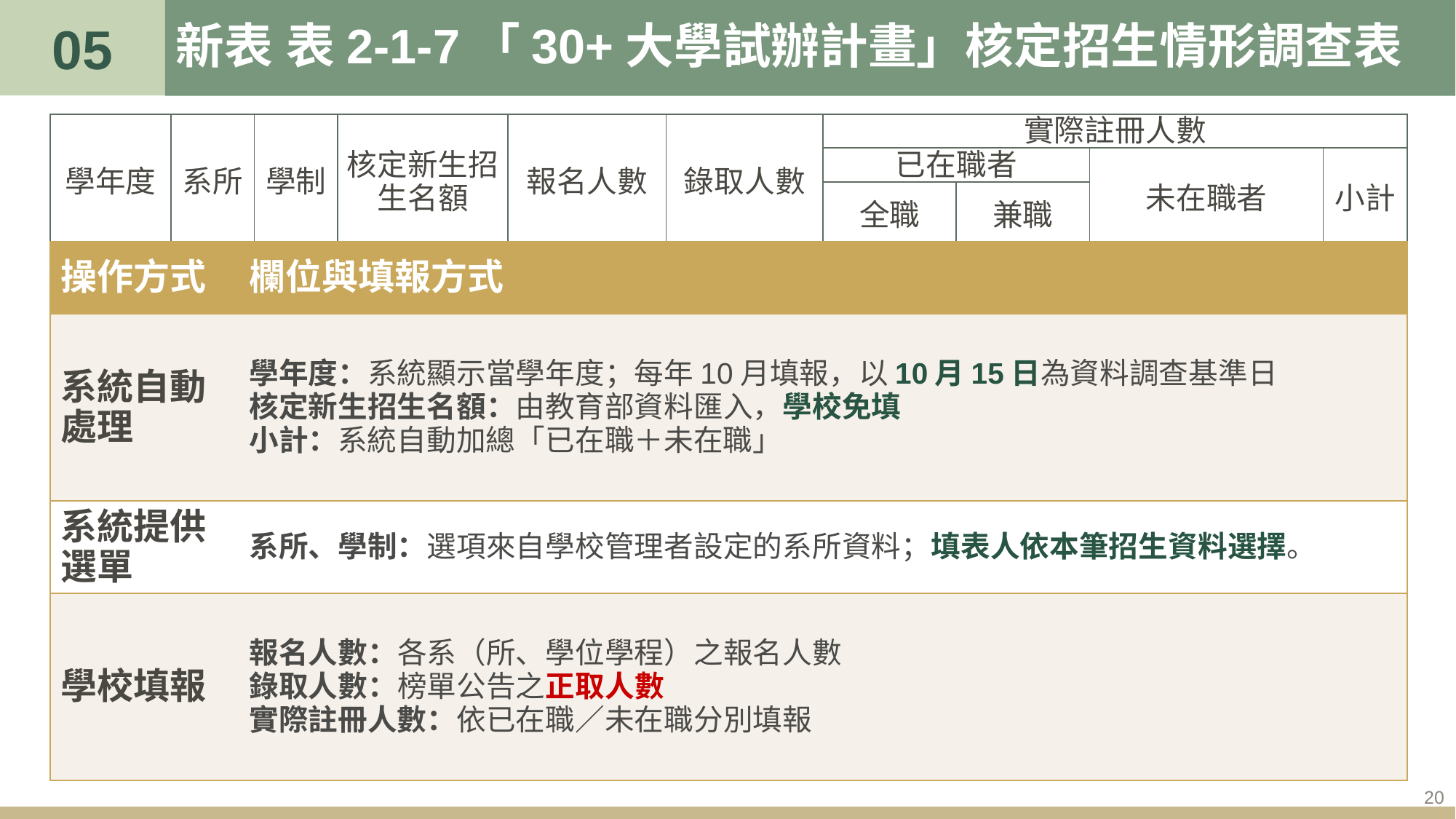

05
# 新表 表2-1-7「30+大學試辦計畫」核定招生情形調查表
| 學年度 | 系所 | 學制 | 核定新生招生名額 | 報名人數 | 錄取人數 | 實際註冊人數 |  |  |  |
| --- | --- | --- | --- | --- | --- | --- | --- | --- | --- |
|  |  |  |  |  |  | 已在職者 |  | 未在職者 | 小計 |
|  |  |  |  |  |  | 全職 | 兼職 |  |  |
| 操作方式 | 欄位與填報方式 |
| --- | --- |
| 系統自動處理 | 學年度：系統顯示當學年度；每年10月填報，以10月15日為資料調查基準日 核定新生招生名額：由教育部資料匯入，學校免填 小計：系統自動加總「已在職＋未在職」 |
| 系統提供選單 | 系所、學制：選項來自學校管理者設定的系所資料；填表人依本筆招生資料選擇。 |
| 學校填報 | 報名人數：各系（所、學位學程）之報名人數 錄取人數：榜單公告之正取人數 實際註冊人數：依已在職／未在職分別填報 |
20